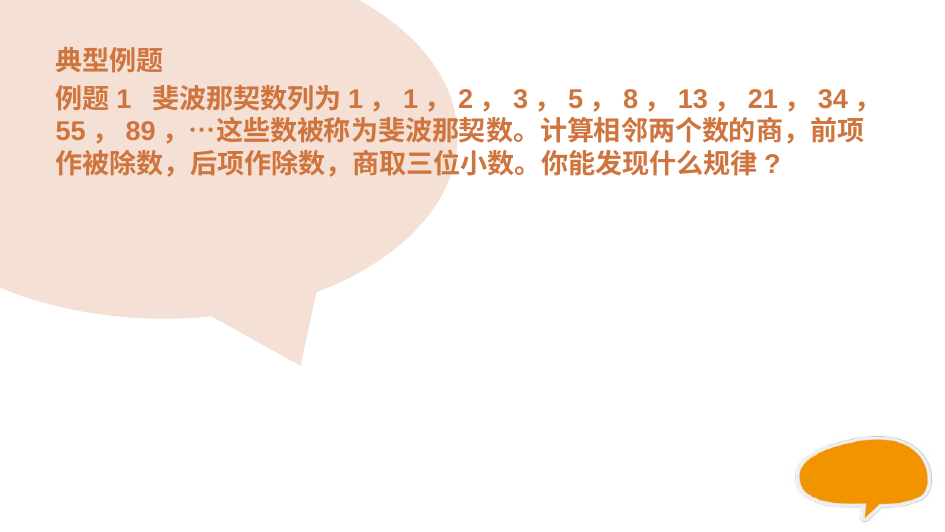

#
典型例题
例题1  斐波那契数列为1，1，2，3，5，8，13，21，34，55，89，…这些数被称为斐波那契数。计算相邻两个数的商，前项作被除数，后项作除数，商取三位小数。你能发现什么规律?